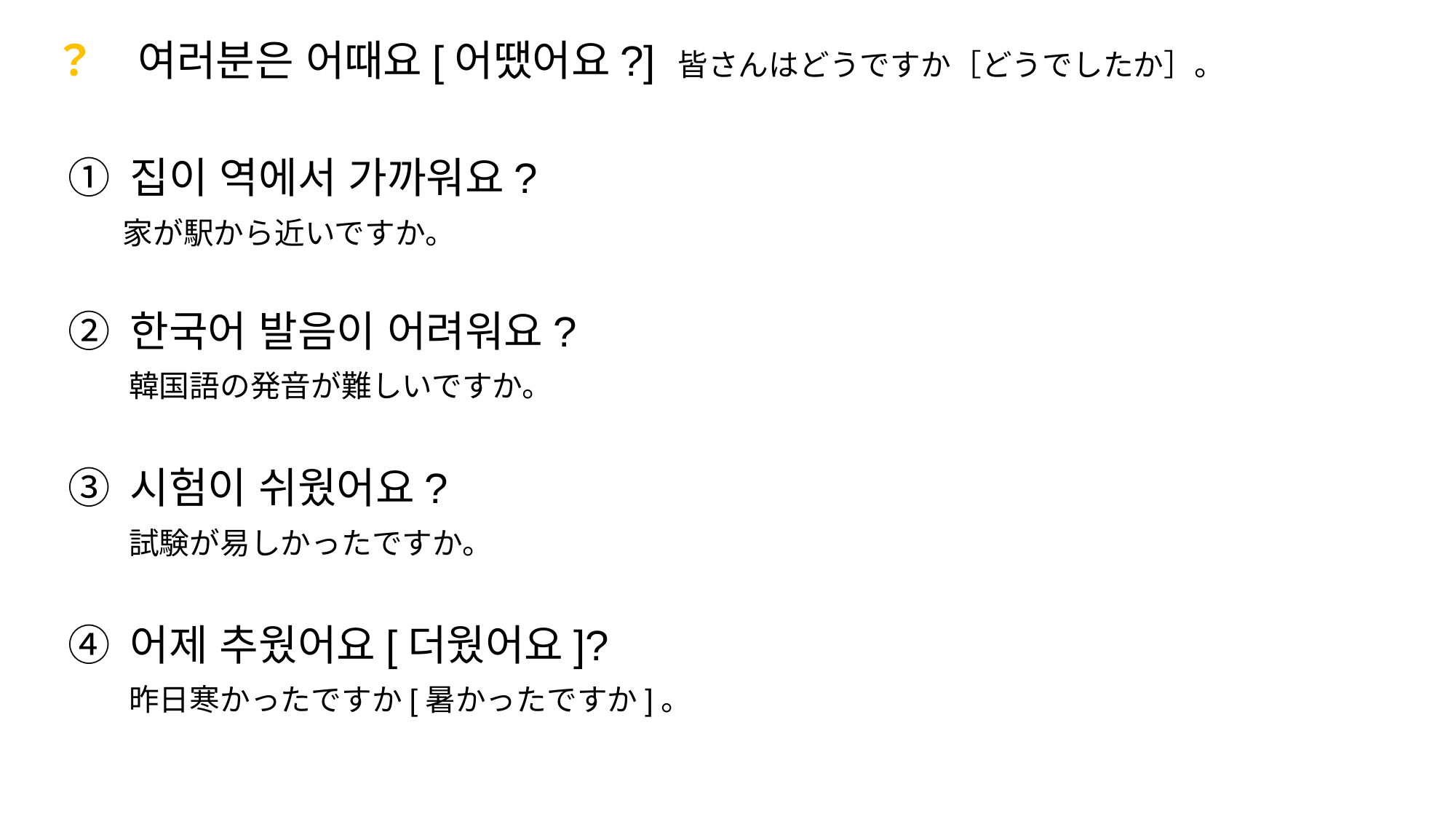

# ？　여러분은 어때요[어땠어요?] 皆さんはどうですか［どうでしたか］。

① 집이 역에서 가까워요?
　　家が駅から近いですか。

② 한국어 발음이 어려워요?
　　韓国語の発音が難しいですか。

③ 시험이 쉬웠어요?
　　試験が易しかったですか。

④ 어제 추웠어요[더웠어요]?
　　昨日寒かったですか[暑かったですか]。